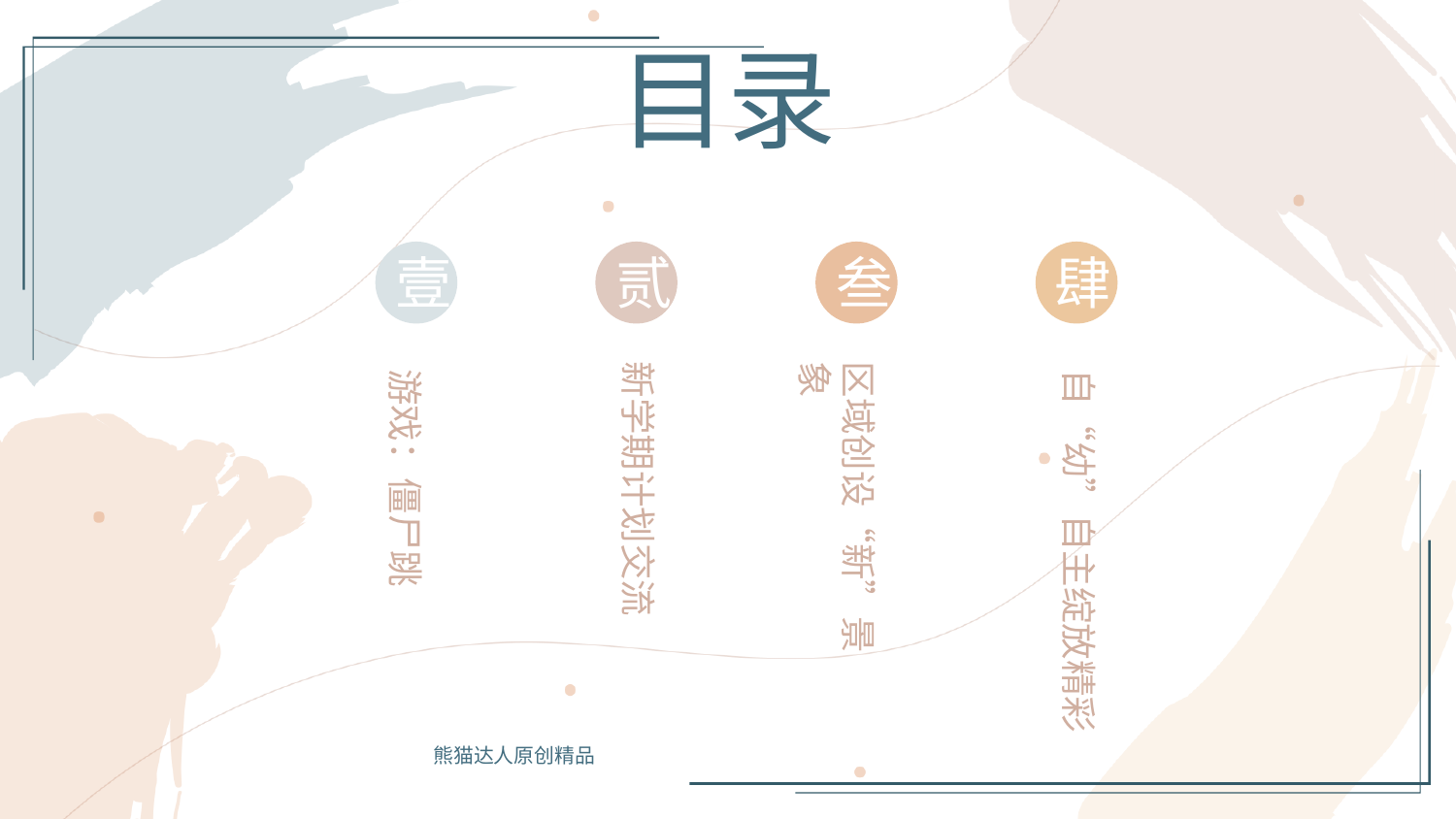

目录
壹
贰
叁
肆

区域创设“新”景象
新学期计划交流
自“幼”自主绽放精彩
游戏：僵尸跳
熊猫达人原创精品